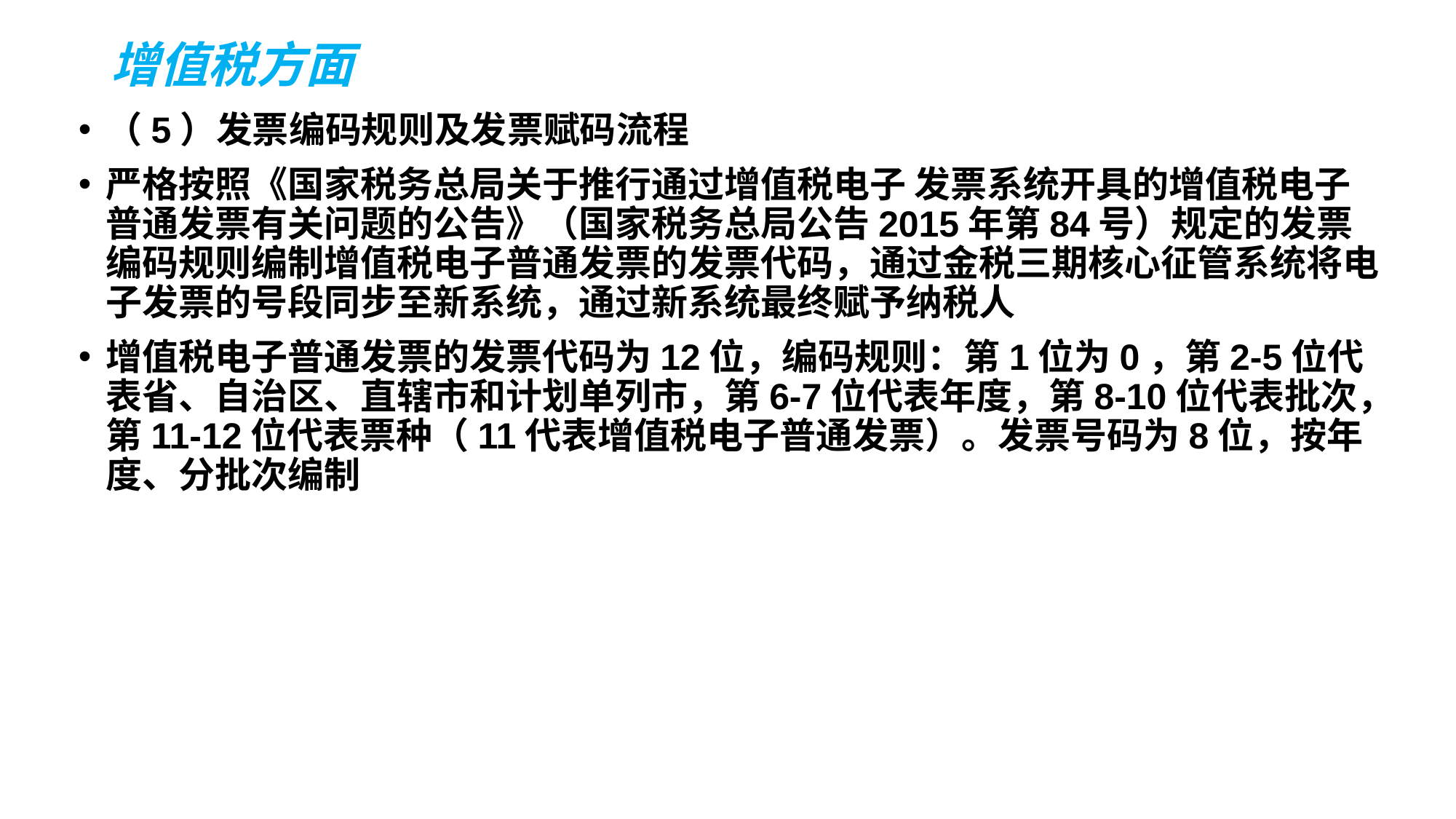

# 增值税方面
（5）发票编码规则及发票赋码流程
严格按照《国家税务总局关于推行通过增值税电子 发票系统开具的增值税电子普通发票有关问题的公告》（国家税务总局公告2015年第84号）规定的发票编码规则编制增值税电子普通发票的发票代码，通过金税三期核心征管系统将电子发票的号段同步至新系统，通过新系统最终赋予纳税人
增值税电子普通发票的发票代码为12位，编码规则：第1位为0，第2-5位代表省、自治区、直辖市和计划单列市，第6-7位代表年度，第8-10位代表批次，第11-12位代表票种（11代表增值税电子普通发票）。发票号码为8位，按年度、分批次编制